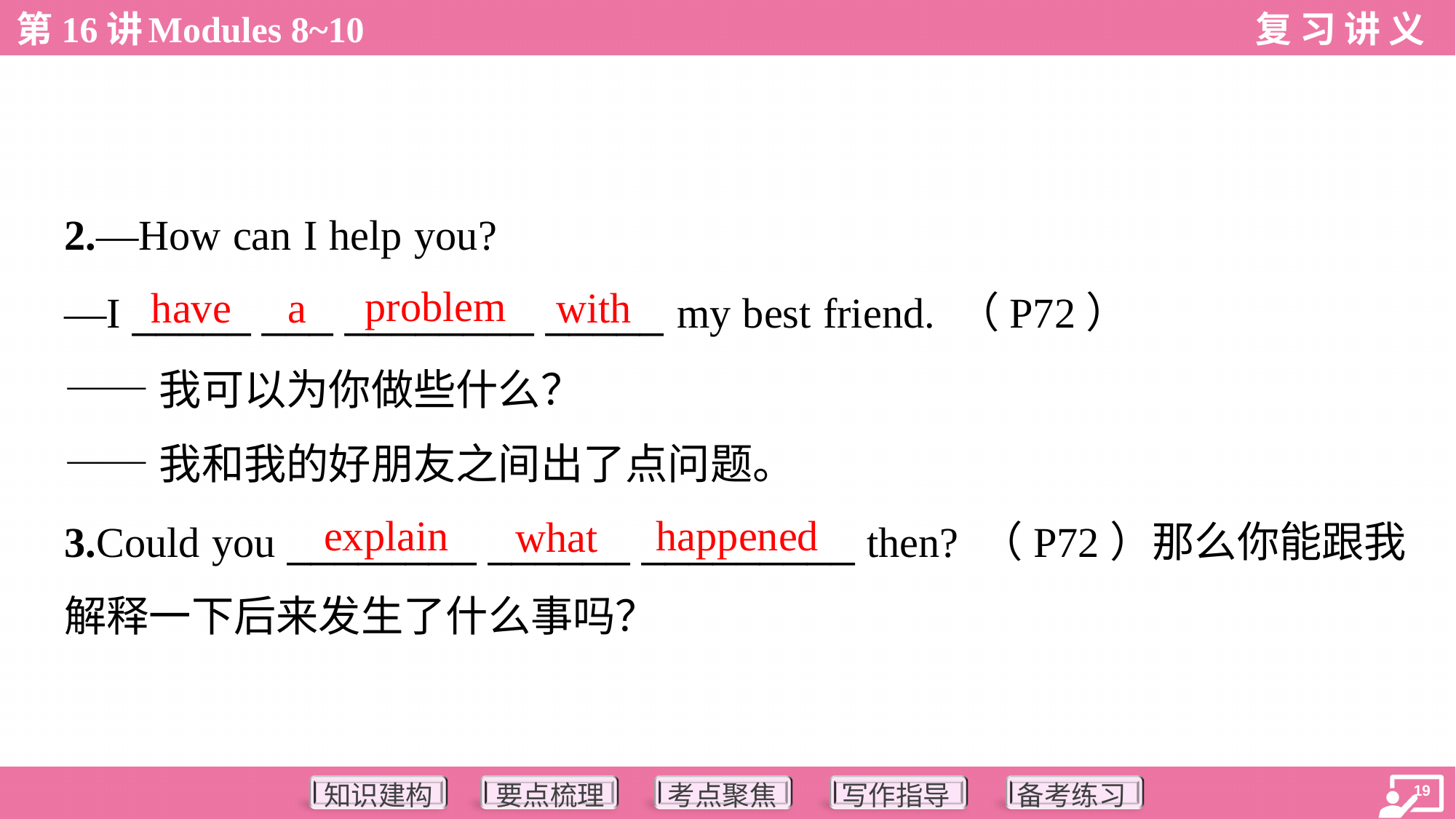

2.—How can I help you?
—I _____ ___ ________ _____ my best friend. （P72）
——我可以为你做些什么？
——我和我的好朋友之间出了点问题。
problem
have
a
with
explain
happened
what
3.Could you ________ ______ _________ then? （P72）那么你能跟我
解释一下后来发生了什么事吗？